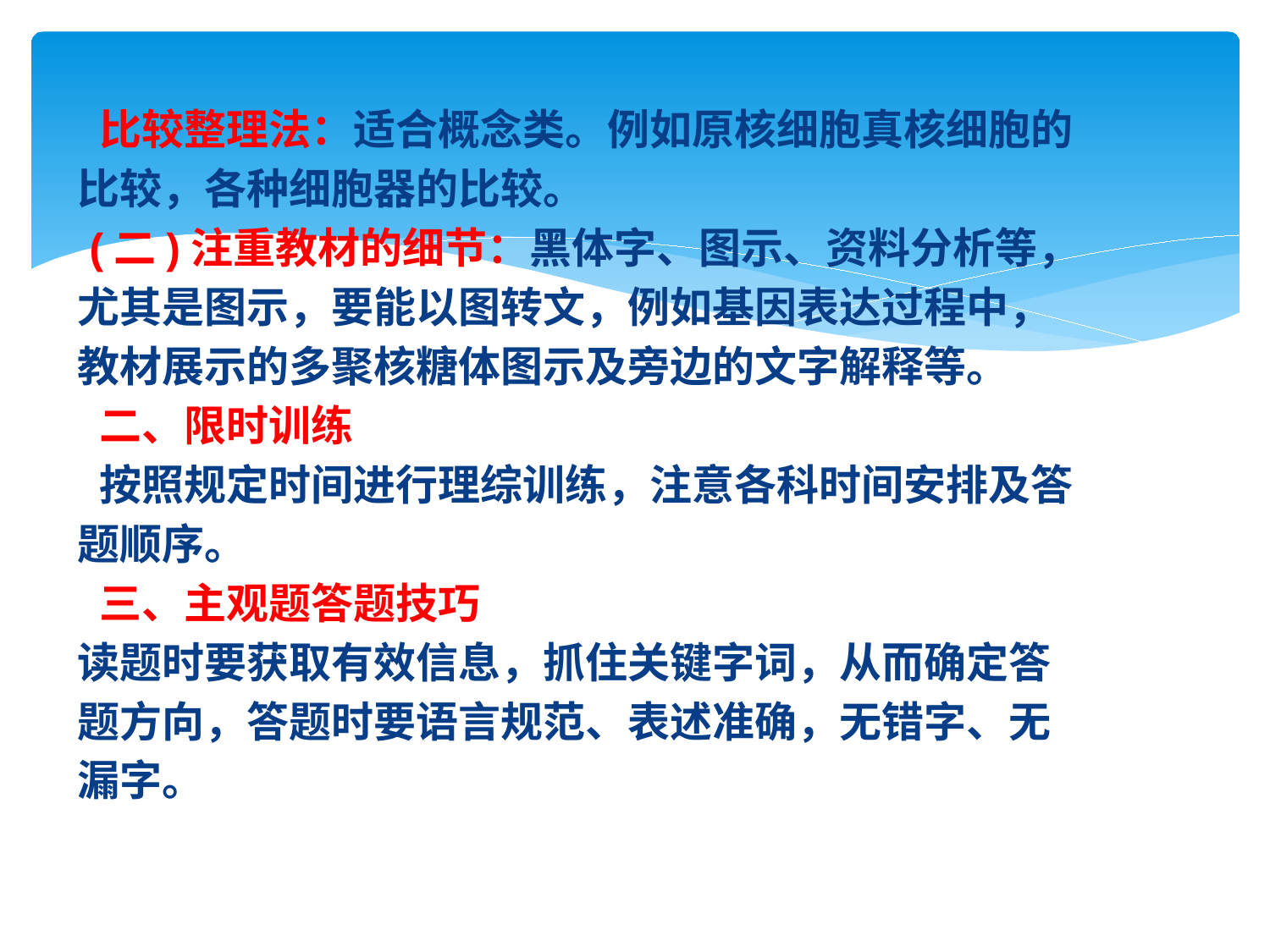

比较整理法：适合概念类。例如原核细胞真核细胞的
比较，各种细胞器的比较。
 (二)注重教材的细节：黑体字、图示、资料分析等，
尤其是图示，要能以图转文，例如基因表达过程中，
教材展示的多聚核糖体图示及旁边的文字解释等。
 二、限时训练
 按照规定时间进行理综训练，注意各科时间安排及答
题顺序。
 三、主观题答题技巧
读题时要获取有效信息，抓住关键字词，从而确定答
题方向，答题时要语言规范、表述准确，无错字、无
漏字。